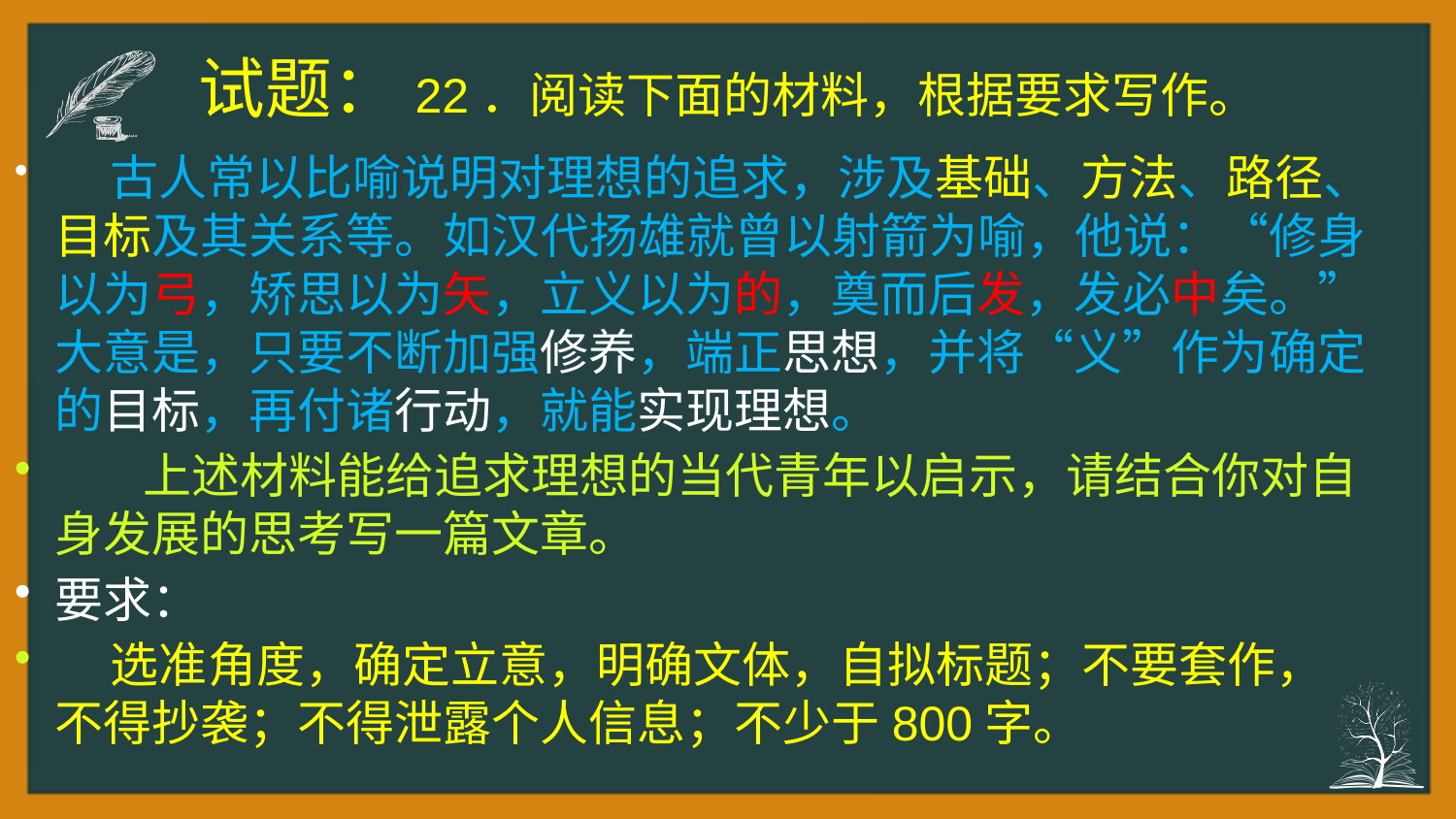

# 试题：22．阅读下面的材料，根据要求写作。
     古人常以比喻说明对理想的追求，涉及基础、方法、路径、目标及其关系等。如汉代扬雄就曾以射箭为喻，他说：“修身以为弓，矫思以为矢，立义以为的，奠而后发，发必中矣。”大意是，只要不断加强修养，端正思想，并将“义”作为确定的目标，再付诸行动，就能实现理想。
       上述材料能给追求理想的当代青年以启示，请结合你对自身发展的思考写一篇文章。
要求：
    选准角度，确定立意，明确文体，自拟标题；不要套作，不得抄袭；不得泄露个人信息；不少于800字。